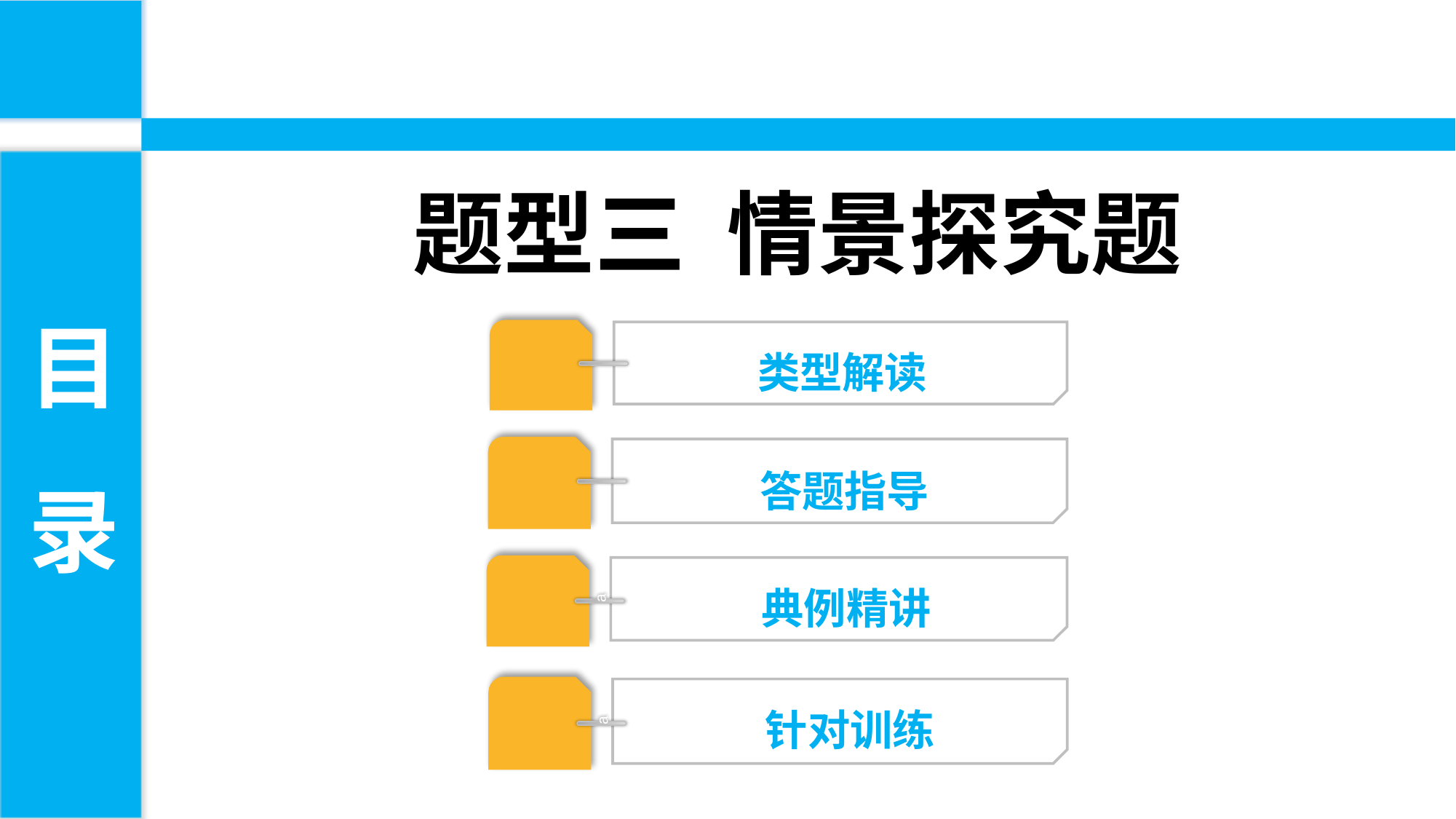

题型三  情景探究题

目
录
类型解读

答题指导

典例精讲

a
针对训练

a